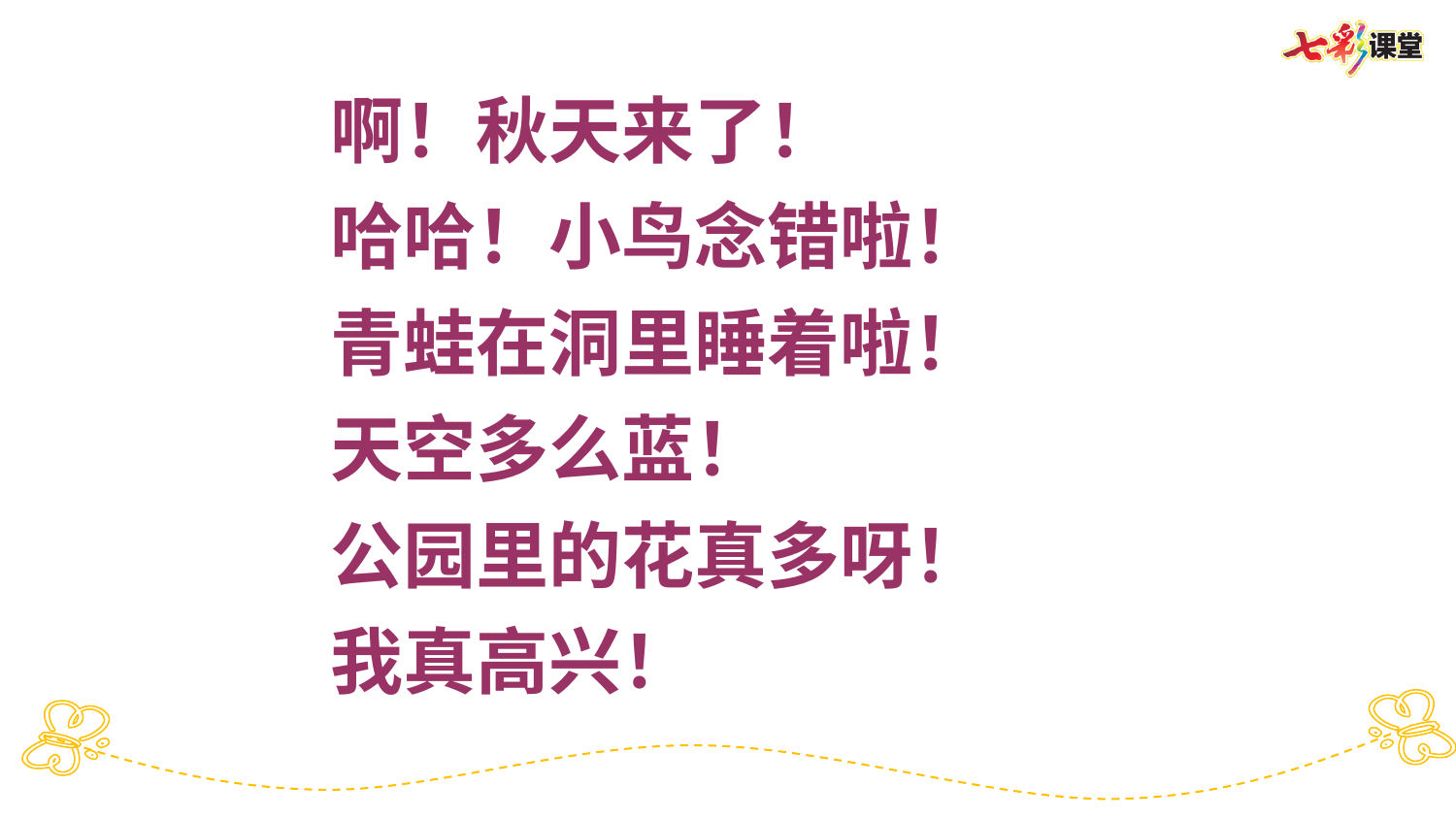

啊！秋天来了！
哈哈！小鸟念错啦！
青蛙在洞里睡着啦！
天空多么蓝！
公园里的花真多呀！
我真高兴！